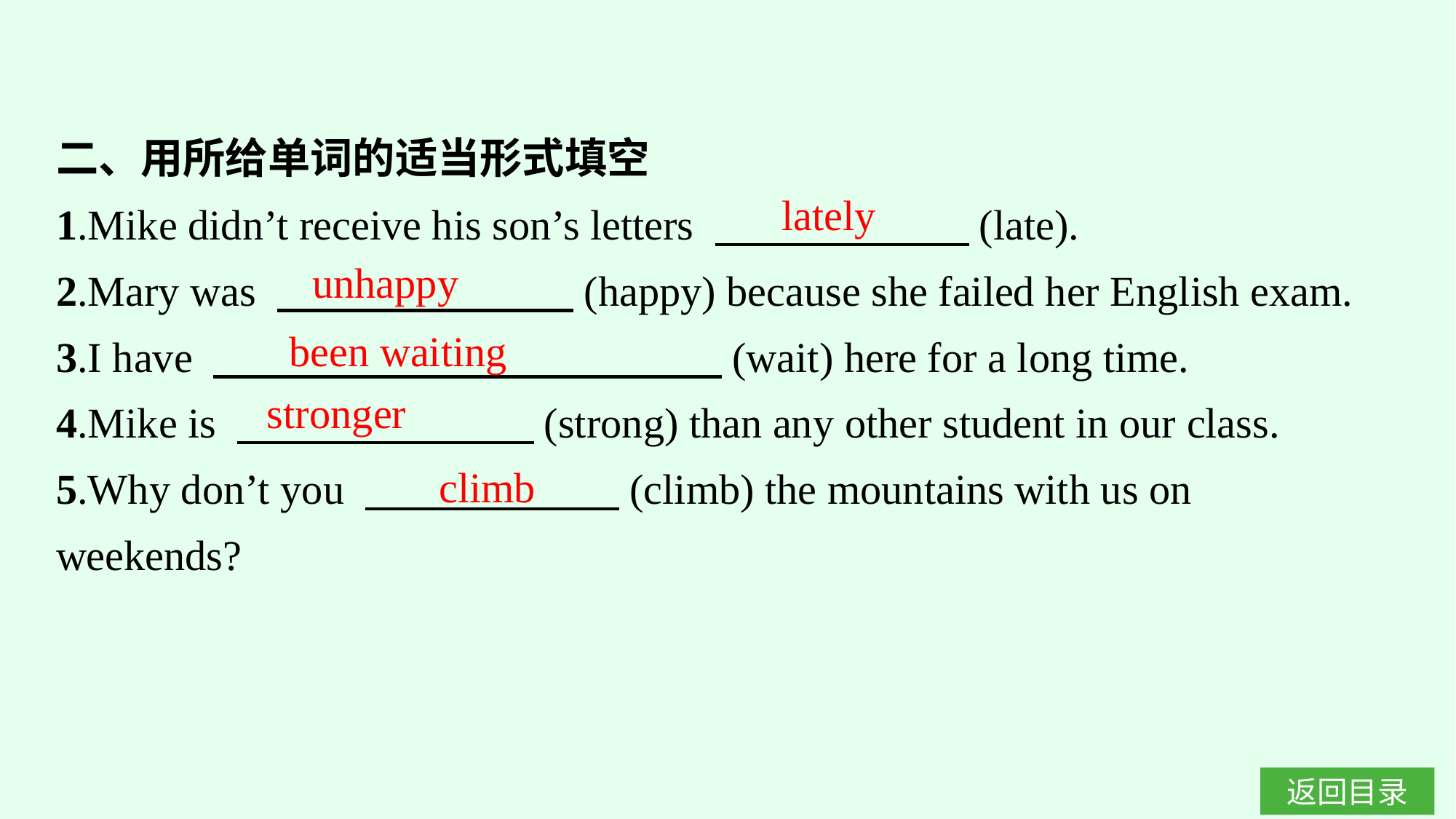

二、用所给单词的适当形式填空
1.Mike didn’t receive his son’s letters 　　　　　　(late).
2.Mary was 　　　　　　　(happy) because she failed her English exam.
3.I have 　　　　　　　　　　　　(wait) here for a long time.
4.Mike is 　　　　　　　(strong) than any other student in our class.
5.Why don’t you 　　　　　　(climb) the mountains with us on weekends?
lately
unhappy
been waiting
stronger
climb